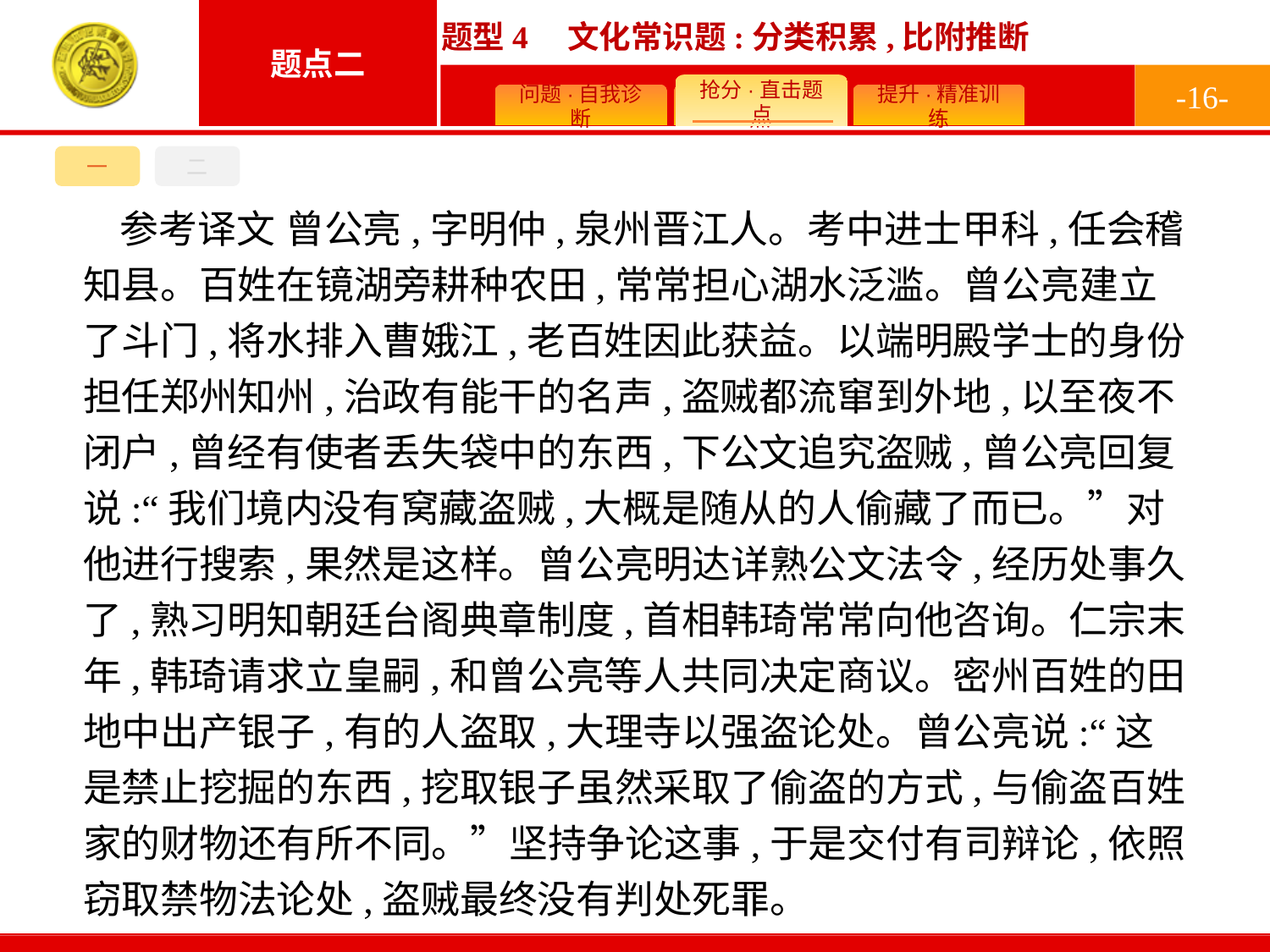

-16-
一
二
参考译文 曾公亮,字明仲,泉州晋江人。考中进士甲科,任会稽知县。百姓在镜湖旁耕种农田,常常担心湖水泛滥。曾公亮建立了斗门,将水排入曹娥江,老百姓因此获益。以端明殿学士的身份担任郑州知州,治政有能干的名声,盗贼都流窜到外地,以至夜不闭户,曾经有使者丢失袋中的东西,下公文追究盗贼,曾公亮回复说:“我们境内没有窝藏盗贼,大概是随从的人偷藏了而已。”对他进行搜索,果然是这样。曾公亮明达详熟公文法令,经历处事久了,熟习明知朝廷台阁典章制度,首相韩琦常常向他咨询。仁宗末年,韩琦请求立皇嗣,和曾公亮等人共同决定商议。密州百姓的田地中出产银子,有的人盗取,大理寺以强盗论处。曾公亮说:“这是禁止挖掘的东西,挖取银子虽然采取了偷盗的方式,与偷盗百姓家的财物还有所不同。”坚持争论这事,于是交付有司辩论,依照窃取禁物法论处,盗贼最终没有判处死罪。